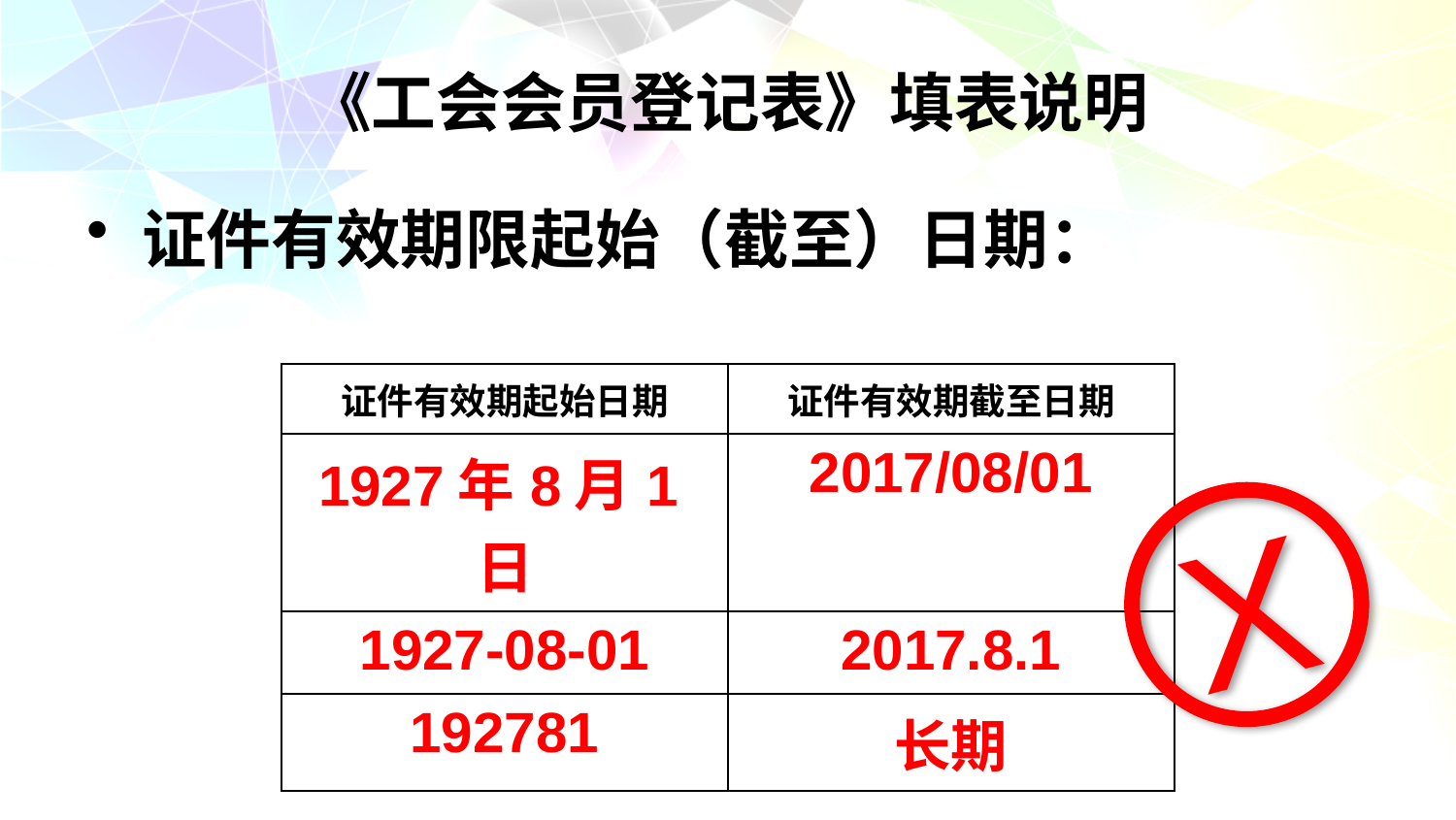

# 《工会会员登记表》填表说明
证件有效期限起始（截至）日期：
| 证件有效期起始日期 | 证件有效期截至日期 |
| --- | --- |
| 1927年8月1日 | 2017/08/01 |
| 1927-08-01 | 2017.8.1 |
| 192781 | 长期 |
X